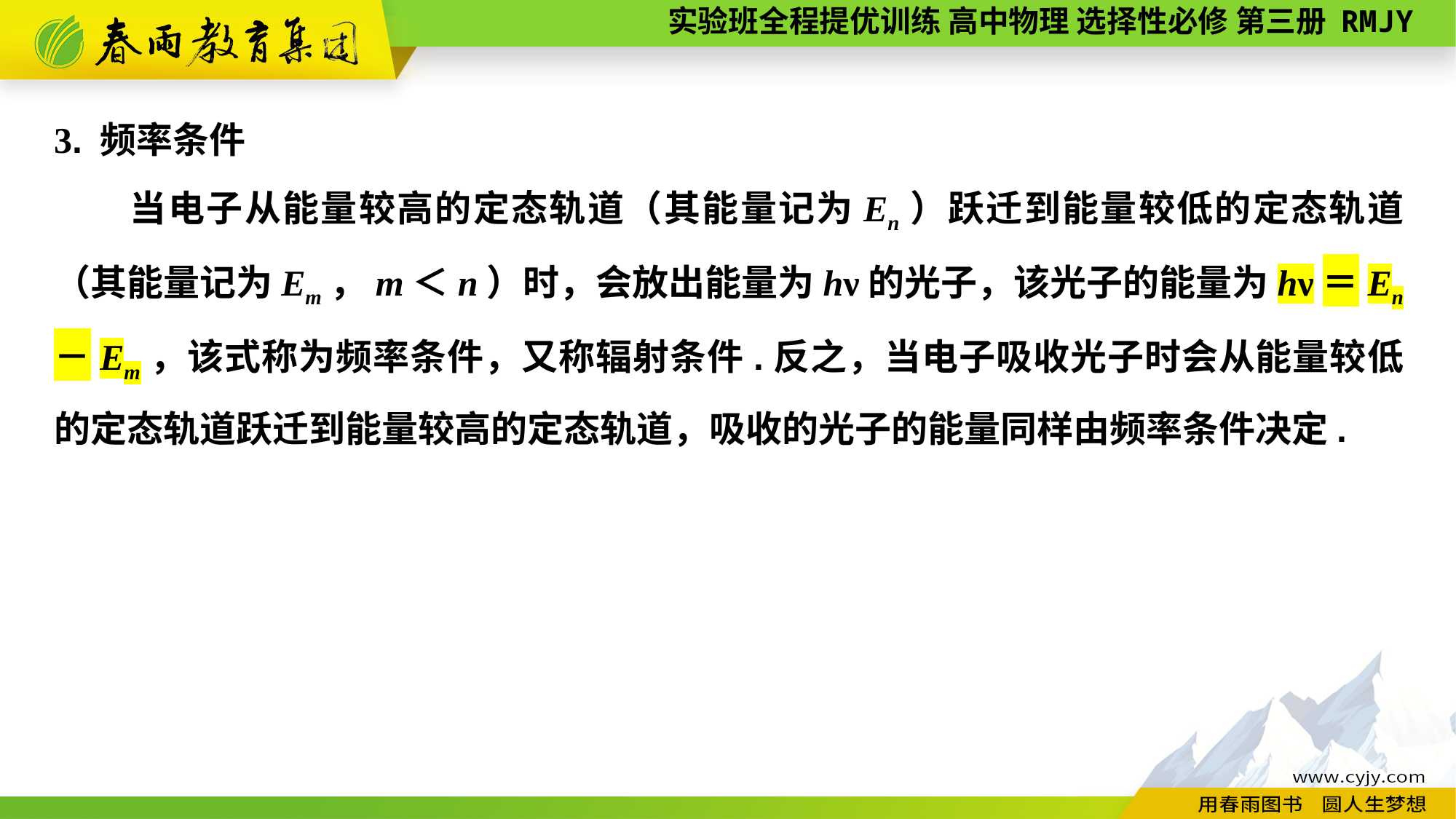

3. 频率条件
　　当电子从能量较高的定态轨道（其能量记为En）跃迁到能量较低的定态轨道（其能量记为Em，m＜n）时，会放出能量为hν的光子，该光子的能量为hν＝En－Em，该式称为频率条件，又称辐射条件.反之，当电子吸收光子时会从能量较低的定态轨道跃迁到能量较高的定态轨道，吸收的光子的能量同样由频率条件决定.